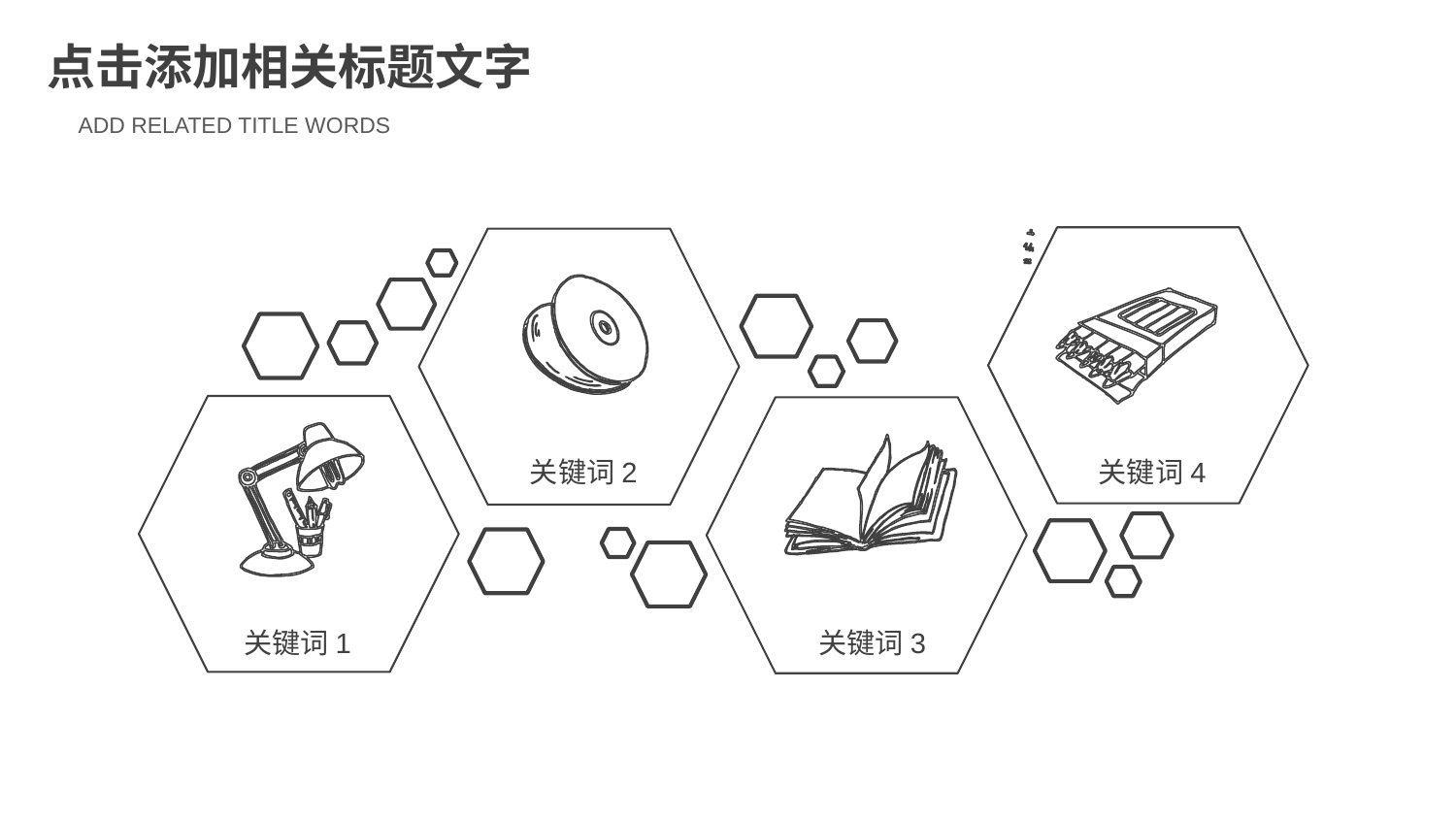

点击添加相关标题文字
ADD RELATED TITLE WORDS

关键词2
关键词4

关键词1
关键词3